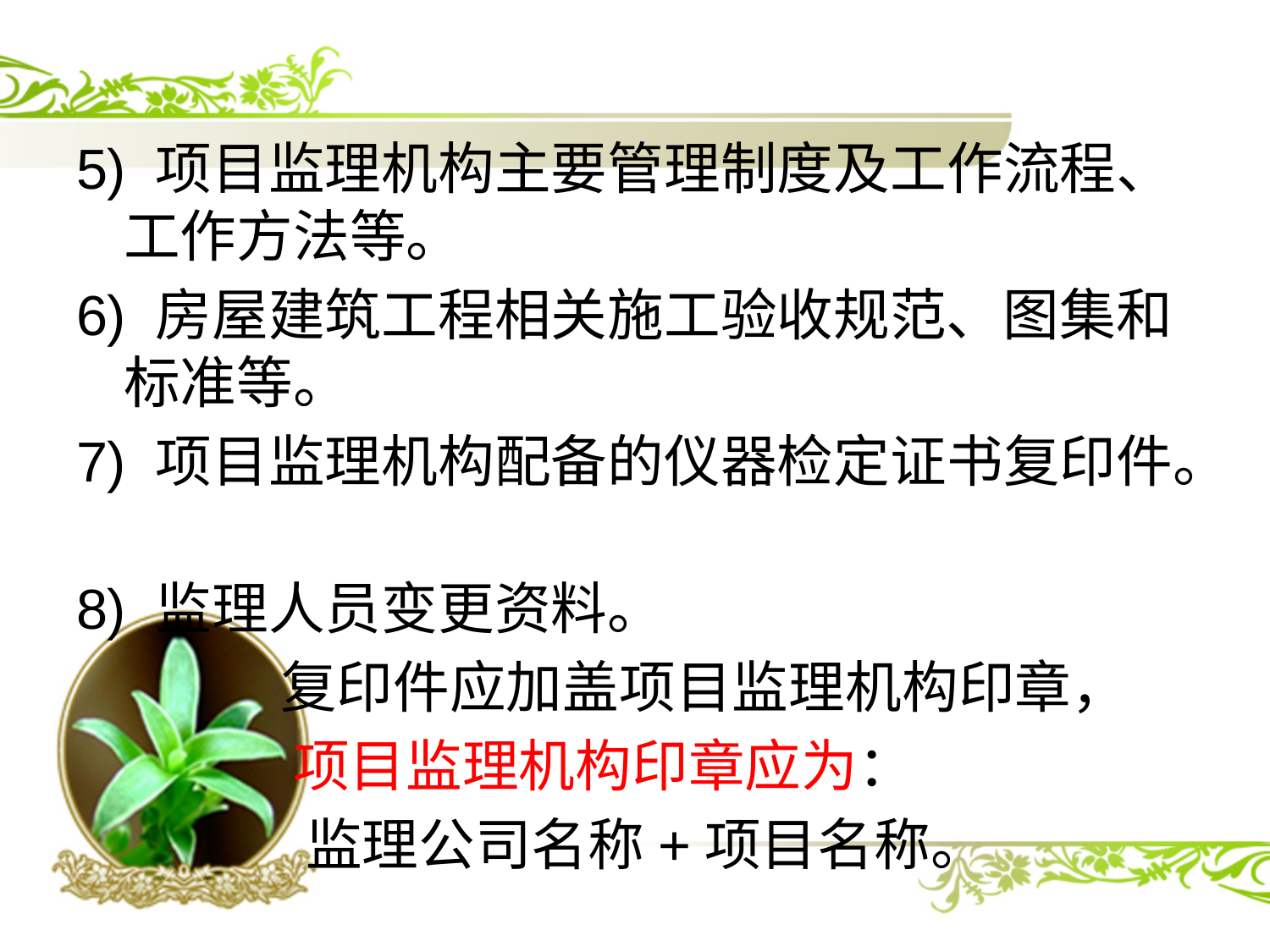

#
5) 项目监理机构主要管理制度及工作流程、工作方法等。
6) 房屋建筑工程相关施工验收规范、图集和标准等。
7) 项目监理机构配备的仪器检定证书复印件。
8) 监理人员变更资料。
               复印件应加盖项目监理机构印章，
                项目监理机构印章应为：
                 监理公司名称+项目名称。